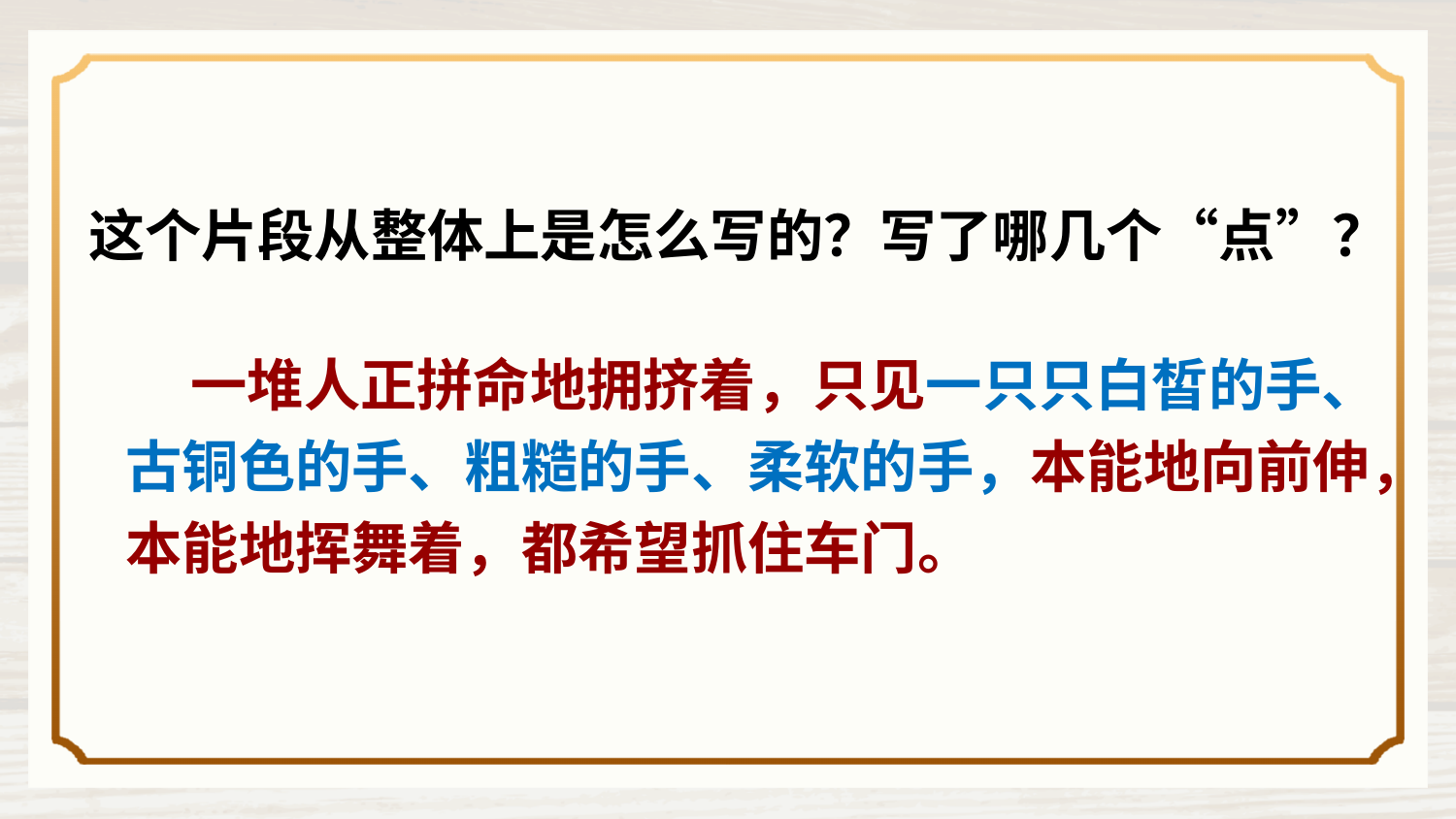

这个片段从整体上是怎么写的？写了哪几个“点”？
    一堆人正拼命地拥挤着，只见一只只白皙的手、古铜色的手、粗糙的手、柔软的手，本能地向前伸，本能地挥舞着，都希望抓住车门。